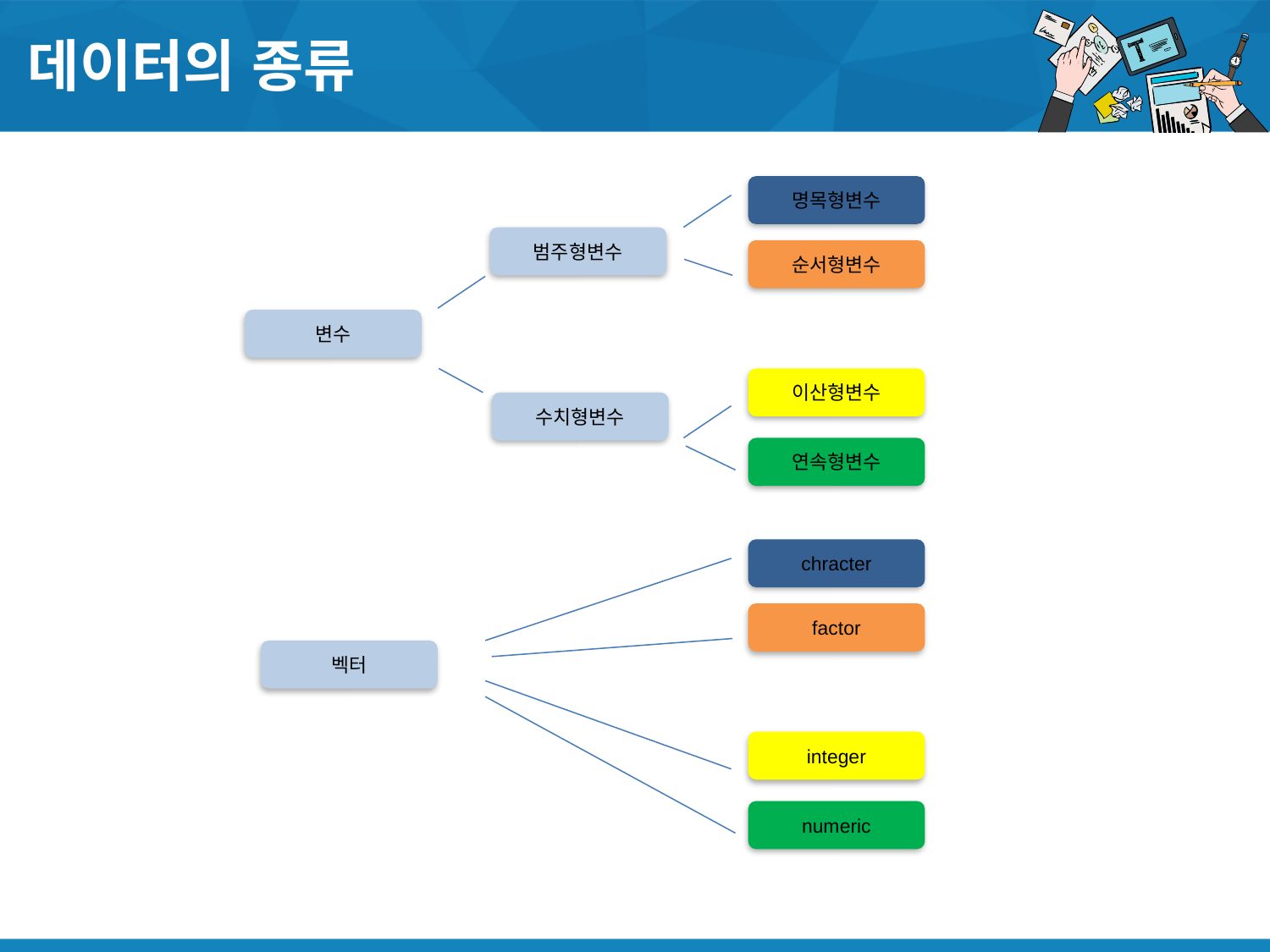

# 데이터의 종류
명목형변수
범주형변수
순서형변수
변수
이산형변수
수치형변수
연속형변수
chracter
factor
벡터
integer
numeric